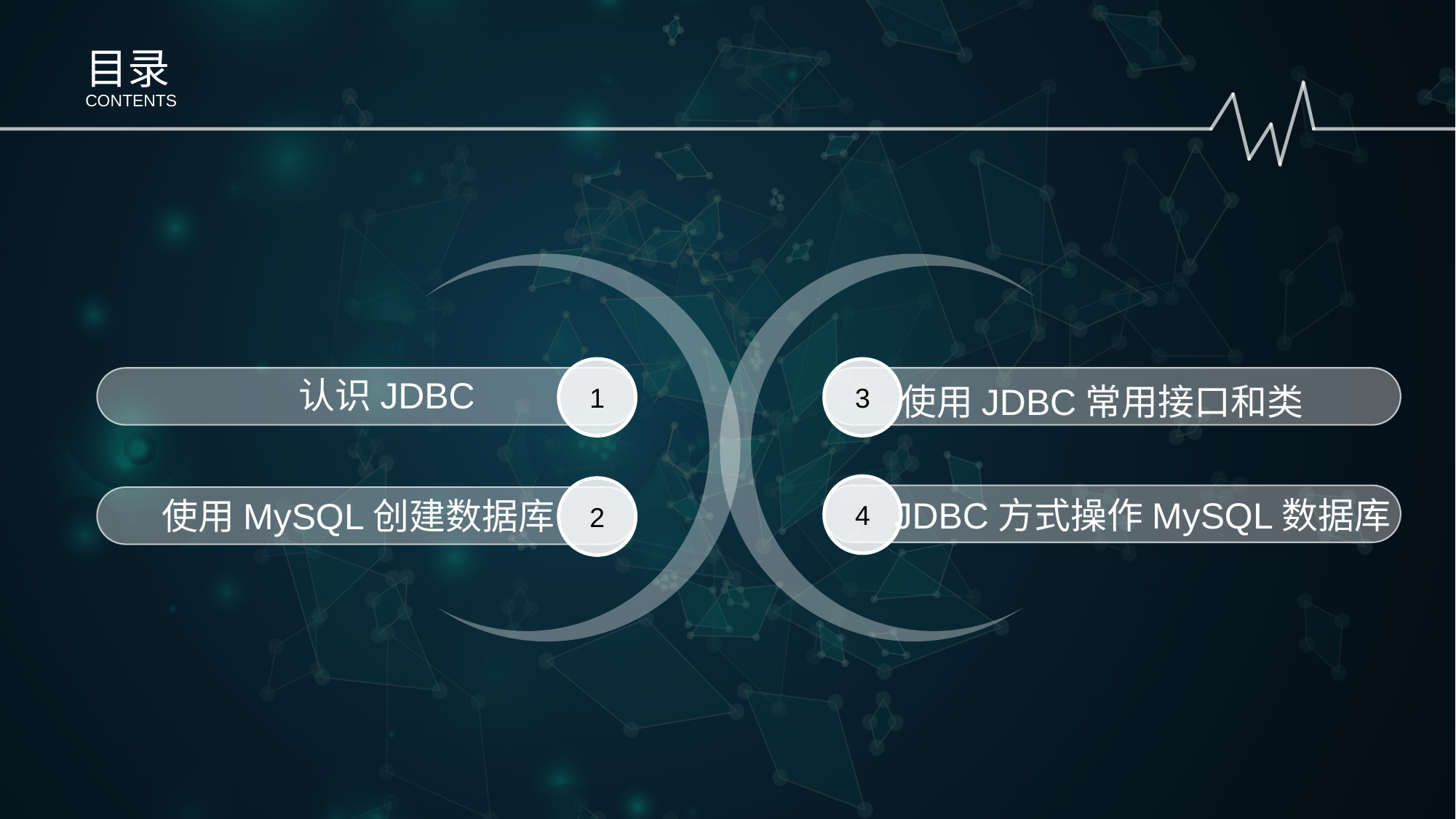

目录
CONTENTS

1
认识JDBC

3

使用JDBC常用接口和类
4

JDBC方式操作MySQL数据库
2

使用MySQL创建数据库